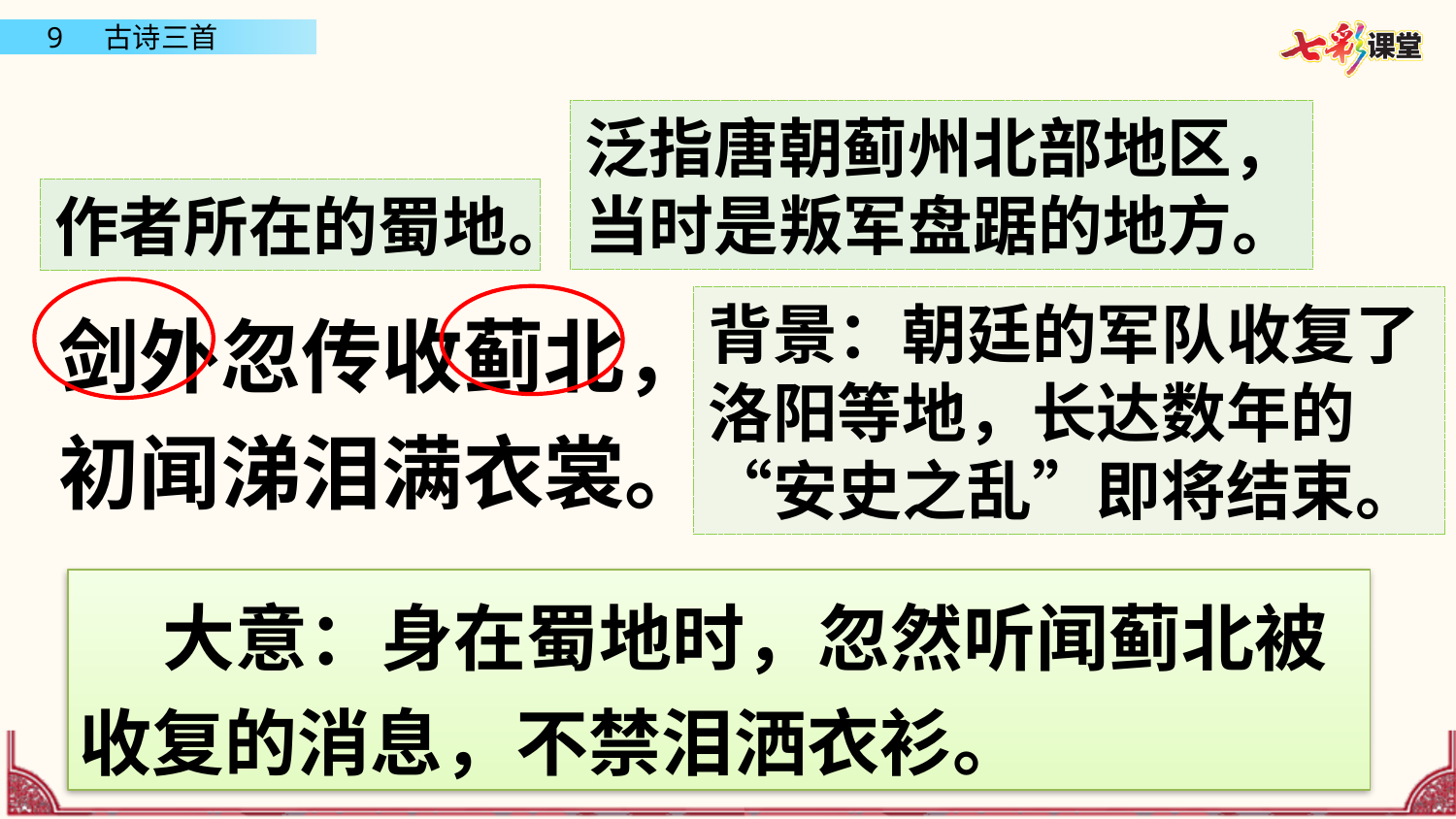

泛指唐朝蓟州北部地区，当时是叛军盘踞的地方。
作者所在的蜀地。
剑外忽传收蓟北，
初闻涕泪满衣裳。

背景：朝廷的军队收复了洛阳等地，长达数年的“安史之乱”即将结束。
    大意：身在蜀地时，忽然听闻蓟北被收复的消息，不禁泪洒衣衫。